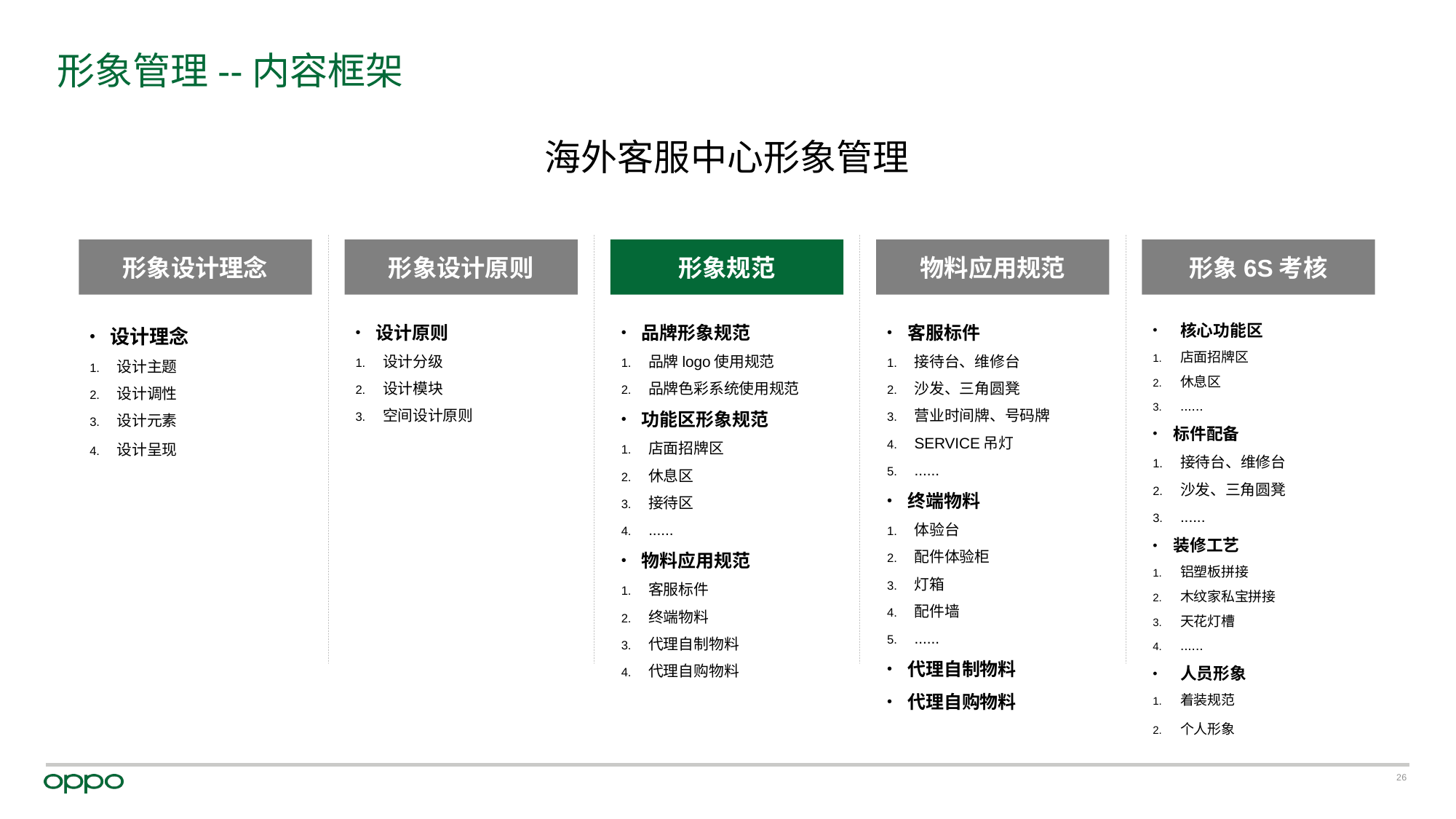

# 形象管理--内容框架
海外客服中心形象管理
形象设计理念
设计理念
设计主题
设计调性
设计元素
设计呈现

形象设计原则
设计原则
设计分级
设计模块
空间设计原则

形象规范
品牌形象规范
品牌logo使用规范
品牌色彩系统使用规范
功能区形象规范
店面招牌区
休息区
接待区
......
物料应用规范
客服标件
终端物料
代理自制物料
代理自购物料

物料应用规范
客服标件
接待台、维修台
沙发、三角圆凳
营业时间牌、号码牌
SERVICE吊灯
......
终端物料
体验台
配件体验柜
灯箱
配件墙
......
代理自制物料
代理自购物料

形象6S考核
核心功能区
店面招牌区
休息区
......
标件配备
接待台、维修台
沙发、三角圆凳
......
装修工艺
铝塑板拼接
木纹家私宝拼接
天花灯槽
......
人员形象
着装规范
个人形象